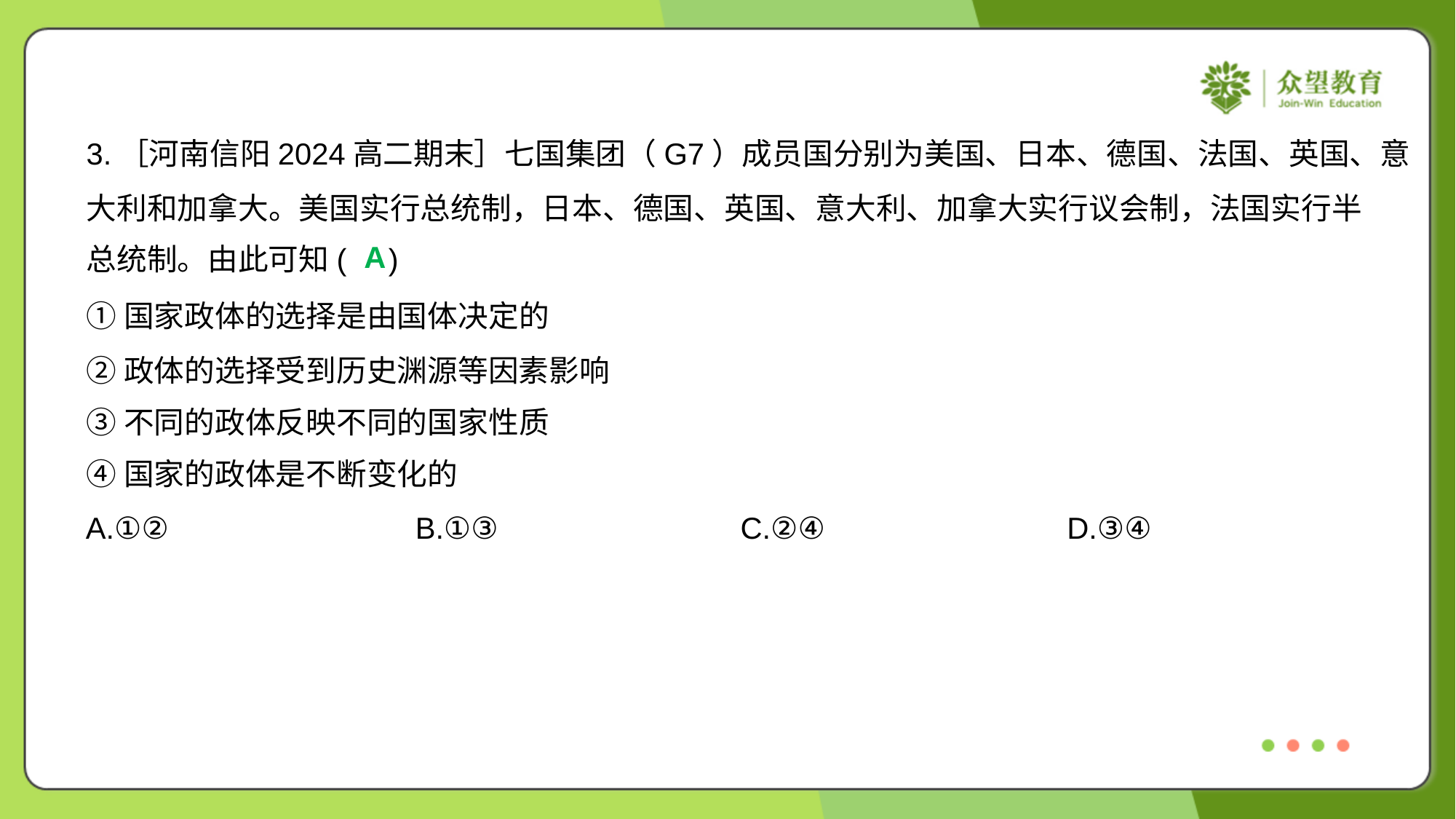

3.［河南信阳2024高二期末］七国集团（G7）成员国分别为美国、日本、德国、法国、英国、意
大利和加拿大。美国实行总统制，日本、德国、英国、意大利、加拿大实行议会制，法国实行半
总统制。由此可知(     )
A
①国家政体的选择是由国体决定的
②政体的选择受到历史渊源等因素影响
③不同的政体反映不同的国家性质
④国家的政体是不断变化的
A.①②	B.①③	C.②④	D.③④